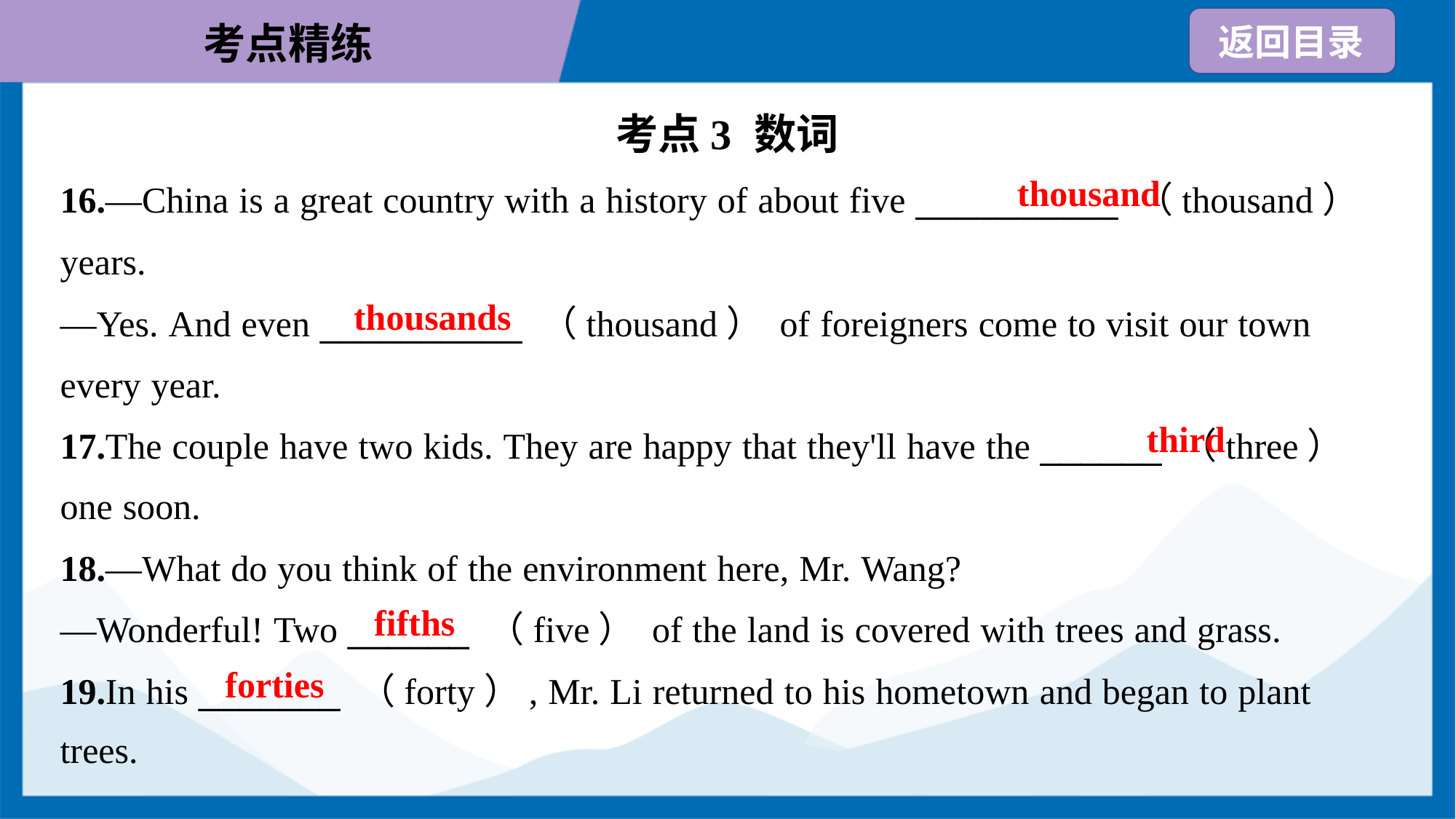

考点3 数词
thousand
16.—China is a great country with a history of about five __________ （thousand）
years.
—Yes. And even __________ （thousand） of foreigners come to visit our town
every year.
thousands
third
17.The couple have two kids. They are happy that they'll have the ______ （three）
one soon.
18.—What do you think of the environment here, Mr. Wang?
—Wonderful! Two ______ （five） of the land is covered with trees and grass.
fifths
forties
19.In his _______ （forty）, Mr. Li returned to his hometown and began to plant
trees.